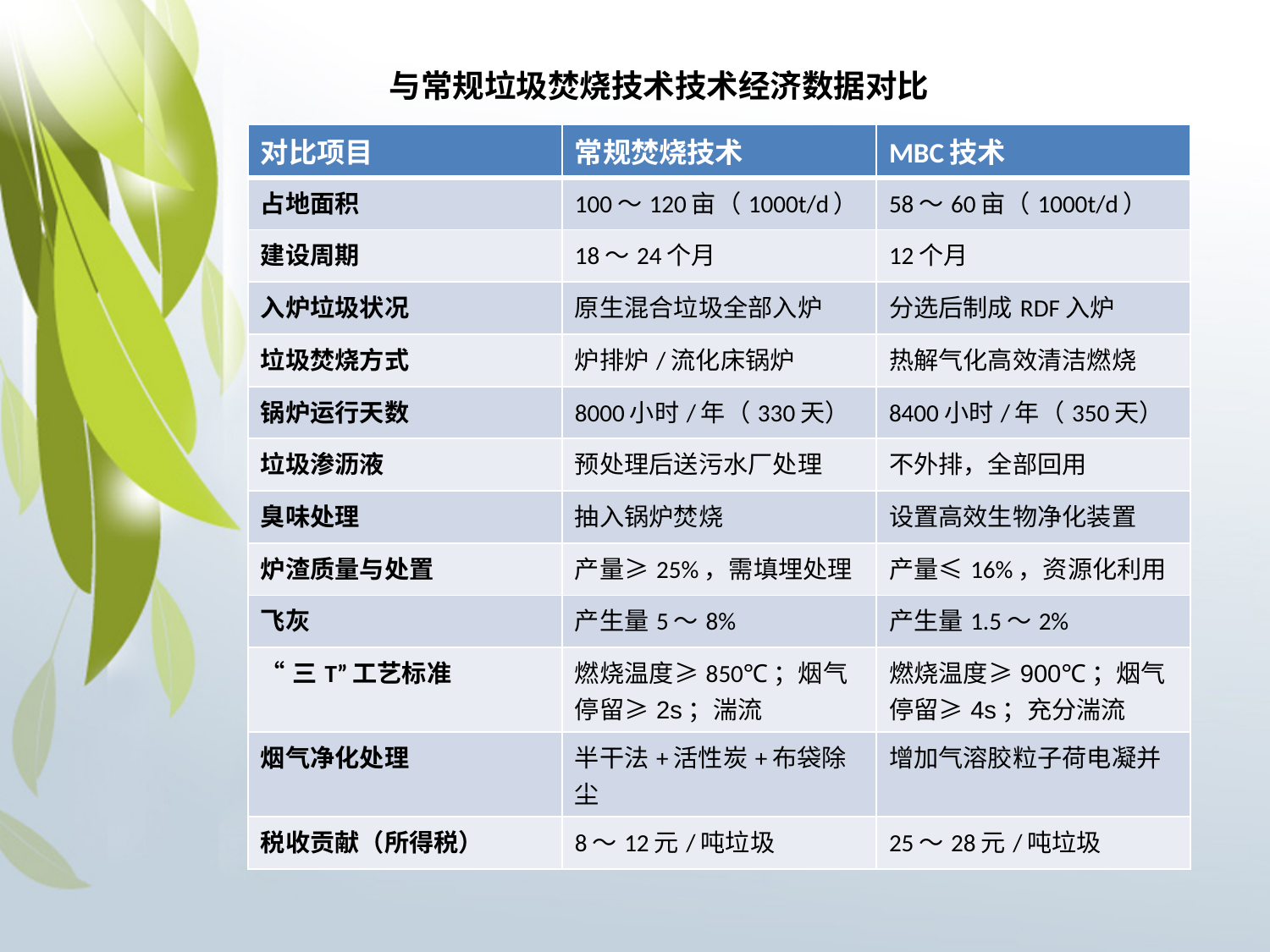

与常规垃圾焚烧技术技术经济数据对比
| 对比项目 | 常规焚烧技术 | MBC技术 |
| --- | --- | --- |
| 占地面积 | 100～120亩（1000t/d） | 58～60亩（1000t/d） |
| 建设周期 | 18～24个月 | 12个月 |
| 入炉垃圾状况 | 原生混合垃圾全部入炉 | 分选后制成RDF入炉 |
| 垃圾焚烧方式 | 炉排炉/流化床锅炉 | 热解气化高效清洁燃烧 |
| 锅炉运行天数 | 8000小时/年（330天） | 8400小时/年（350天） |
| 垃圾渗沥液 | 预处理后送污水厂处理 | 不外排，全部回用 |
| 臭味处理 | 抽入锅炉焚烧 | 设置高效生物净化装置 |
| 炉渣质量与处置 | 产量≥25%，需填埋处理 | 产量≤16%，资源化利用 |
| 飞灰 | 产生量5～8% | 产生量1.5～2% |
| “三T”工艺标准 | 燃烧温度≥850℃；烟气停留≥2s；湍流 | 燃烧温度≥900℃；烟气停留≥4s；充分湍流 |
| 烟气净化处理 | 半干法+活性炭+布袋除尘 | 增加气溶胶粒子荷电凝并 |
| 税收贡献（所得税） | 8～12元/吨垃圾 | 25～28元/吨垃圾 |